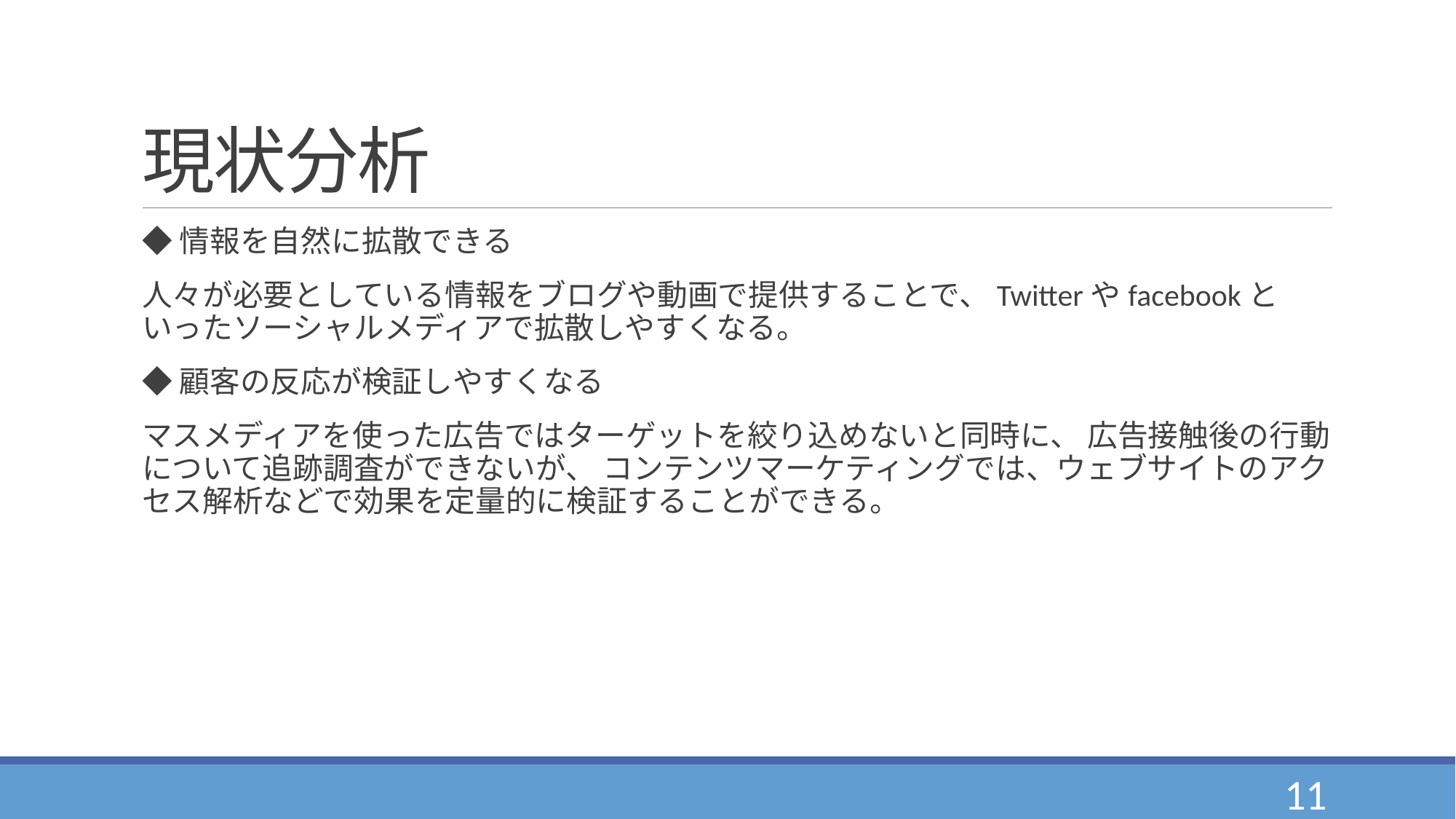

# 現状分析
◆情報を自然に拡散できる
人々が必要としている情報をブログや動画で提供することで、Twitterやfacebookといったソーシャルメディアで拡散しやすくなる。
◆顧客の反応が検証しやすくなる
マスメディアを使った広告ではターゲットを絞り込めないと同時に、 広告接触後の行動について追跡調査ができないが、 コンテンツマーケティングでは、ウェブサイトのアクセス解析などで効果を定量的に検証することができる。
11